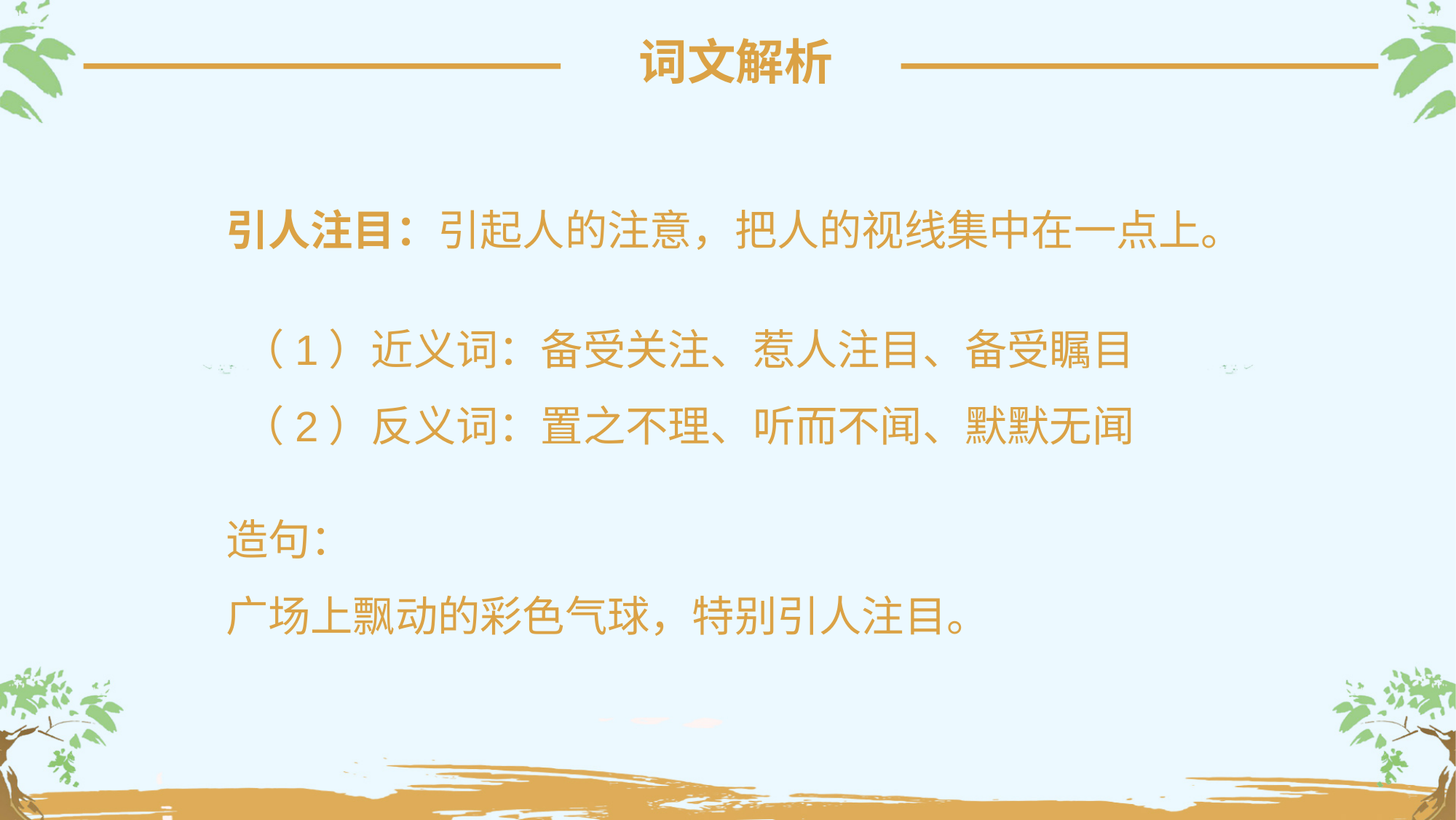

词文解析

引人注目：引起人的注意，把人的视线集中在一点上。
（1）近义词：备受关注、惹人注目、备受瞩目
（2）反义词：置之不理、听而不闻、默默无闻
造句：
广场上飘动的彩色气球，特别引人注目。